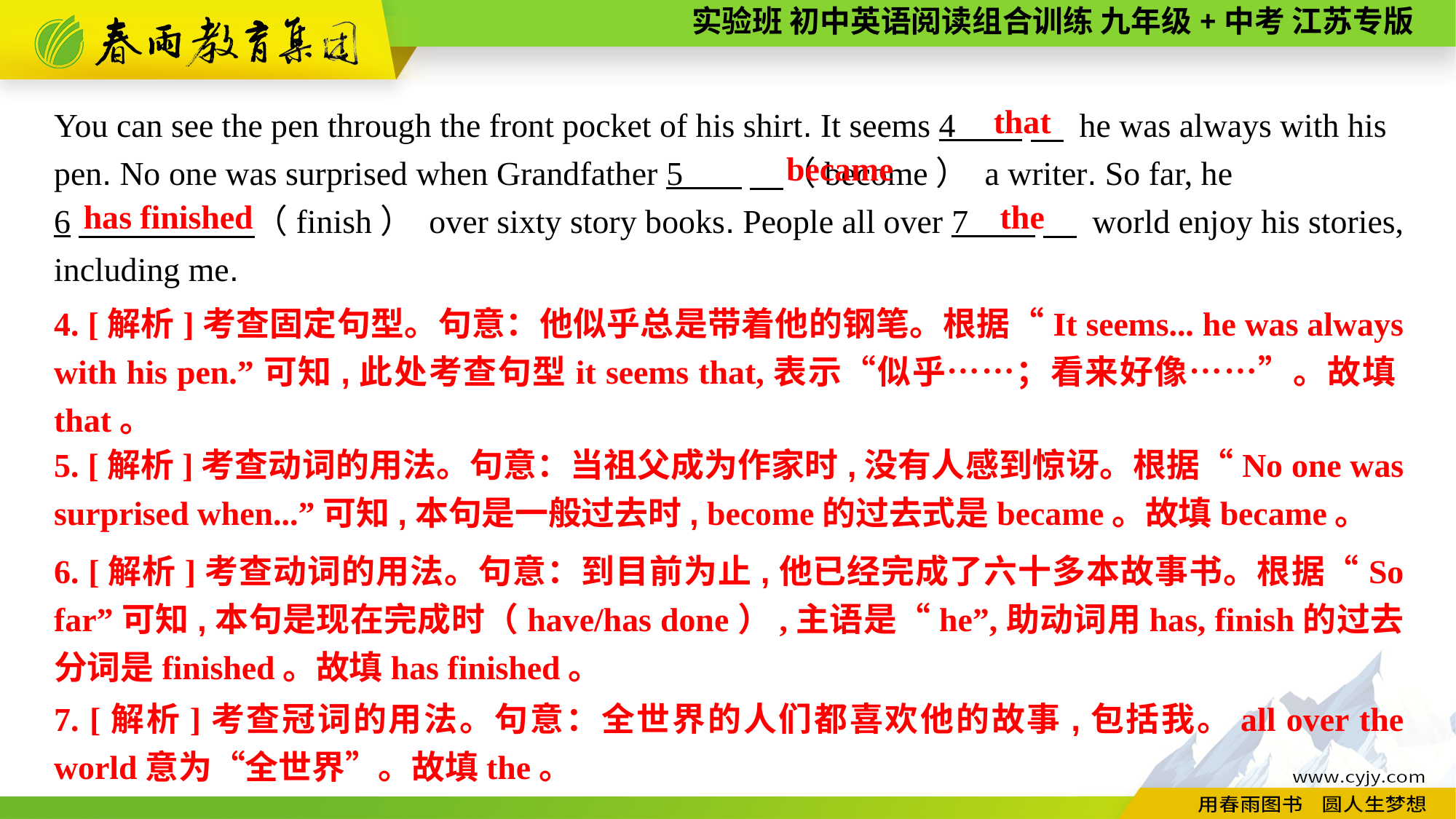

You can see the pen through the front pocket of his shirt. It seems 4        　 he was always with his pen. No one was surprised when Grandfather 5       　（become） a writer. So far, he
6　                   （finish） over sixty story books. People all over 7        　 world enjoy his stories, including me.
that
became
has finished
the
4. [解析]考查固定句型。句意：他似乎总是带着他的钢笔。根据“It seems... he was always with his pen.”可知,此处考查句型it seems that,表示“似乎……；看来好像……”。故填that。
5. [解析]考查动词的用法。句意：当祖父成为作家时,没有人感到惊讶。根据“No one was surprised when...”可知,本句是一般过去时, become的过去式是became。故填became。
6. [解析]考查动词的用法。句意：到目前为止,他已经完成了六十多本故事书。根据“So far”可知,本句是现在完成时（have/has done）,主语是“he”,助动词用has, finish的过去分词是finished。故填has finished。
7. [解析]考查冠词的用法。句意：全世界的人们都喜欢他的故事,包括我。all over the world意为“全世界”。故填the。